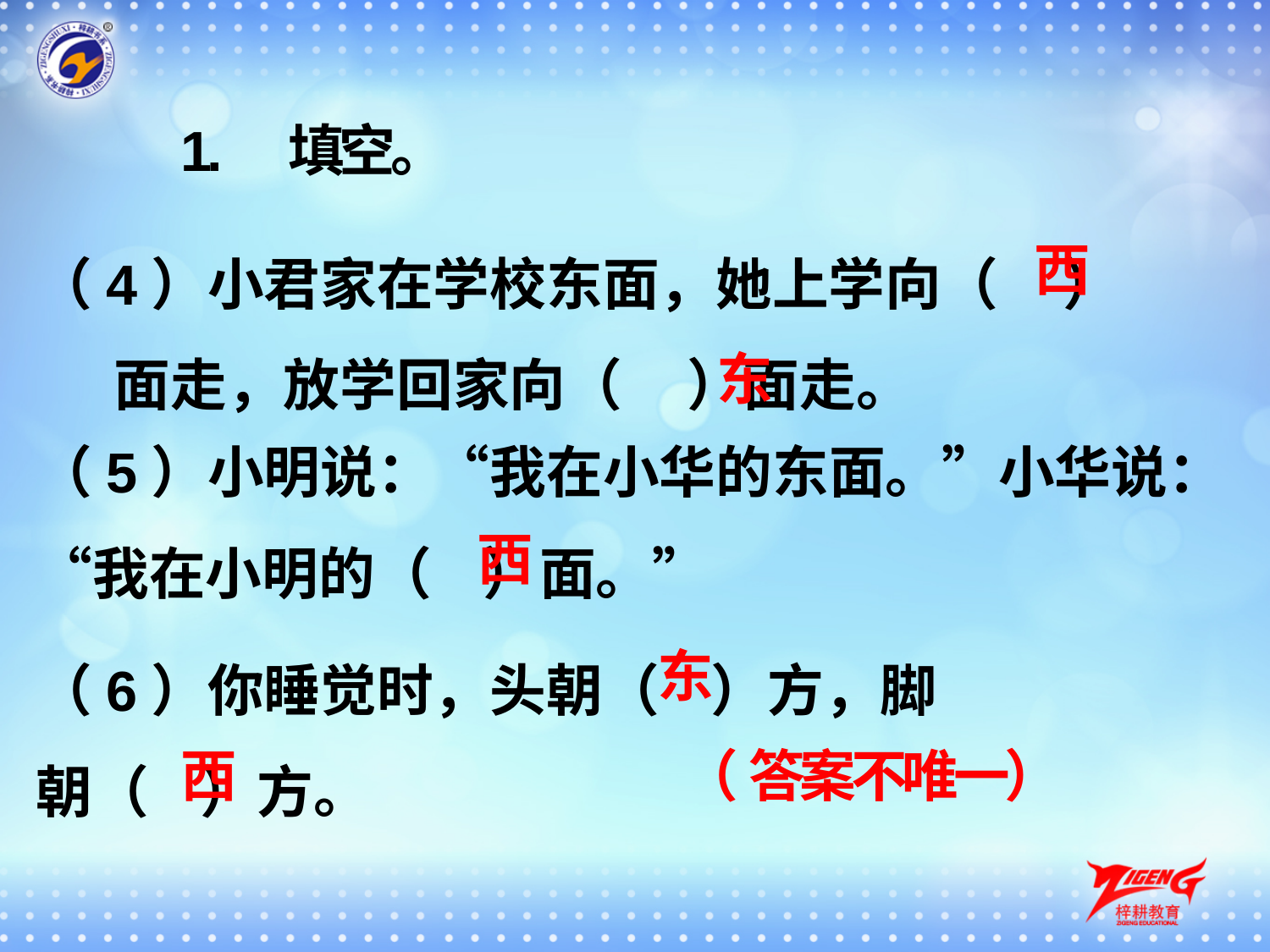

1.     填空。
（4）小君家在学校东面，她上学向（     ）
     面走，放学回家向（     ）面走。
西
东
（5）小明说：“我在小华的东面。”小华说：“我在小明的（    ）面。”
西
（6）你睡觉时，头朝（    ）方，脚
朝（    ）方。
东
西
      （  答案不唯一）